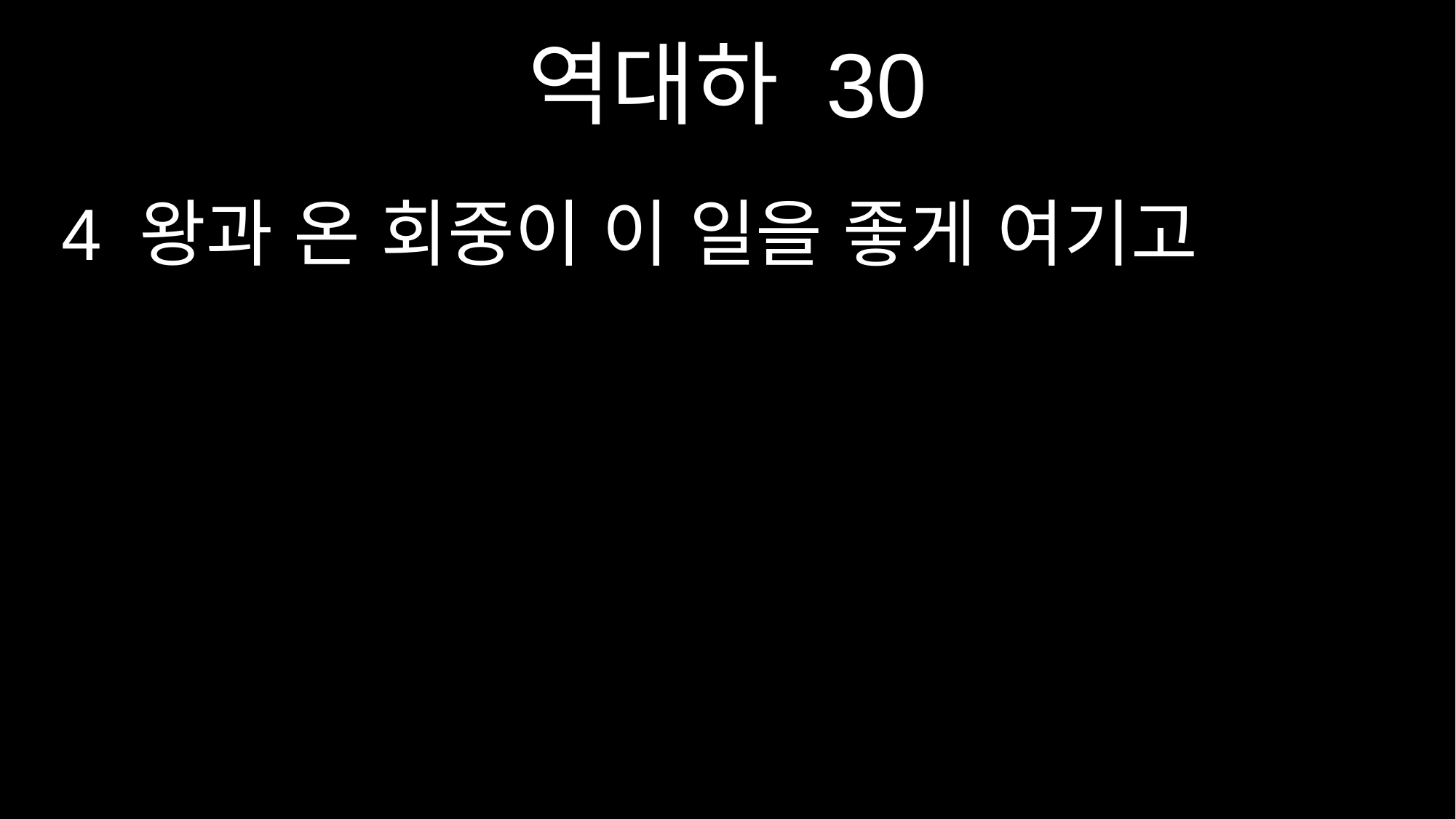

역대하 30
4 왕과 온 회중이 이 일을 좋게 여기고